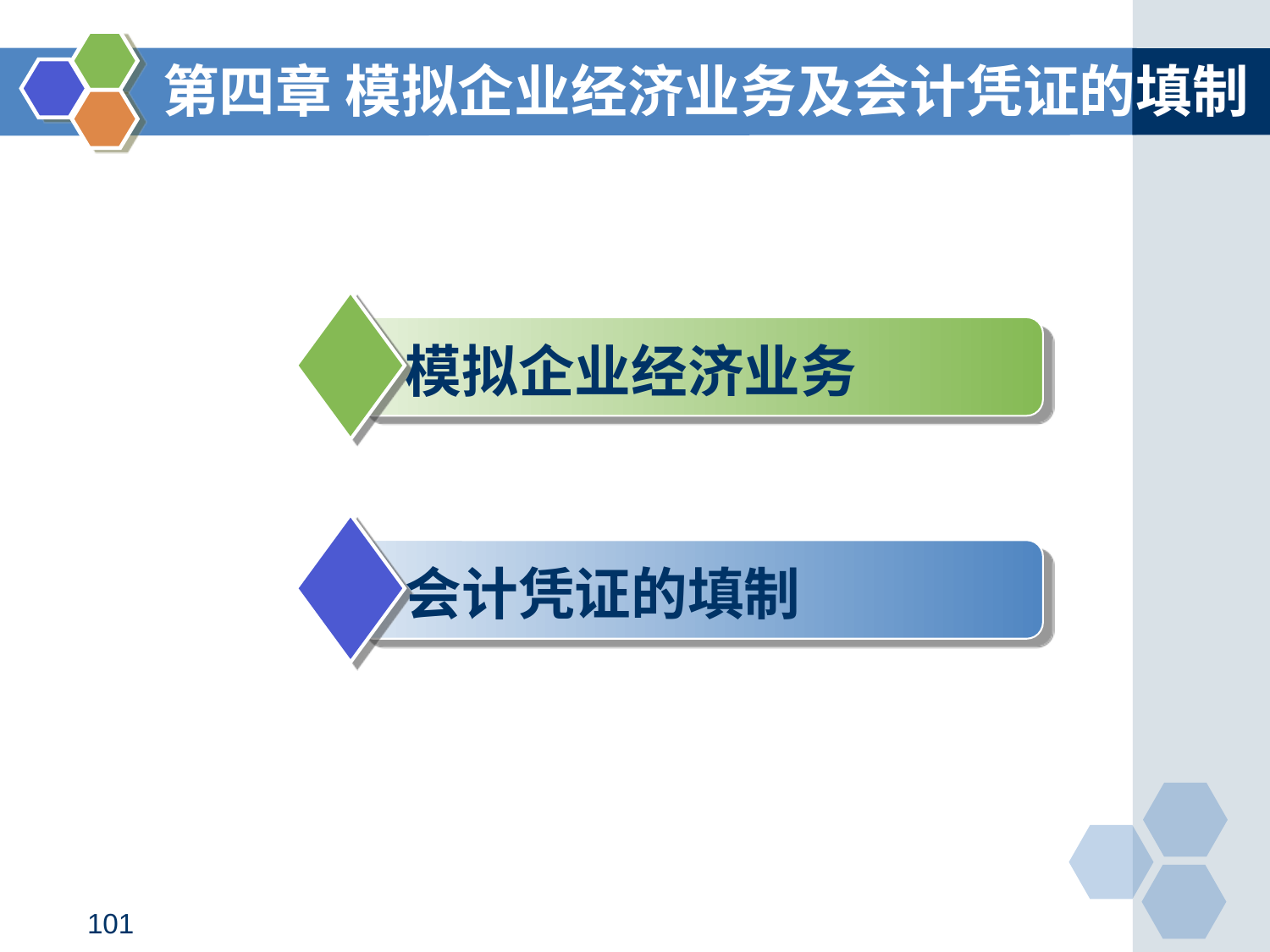

第四章 模拟企业经济业务及会计凭证的填制

模拟企业经济业务

会计凭证的填制